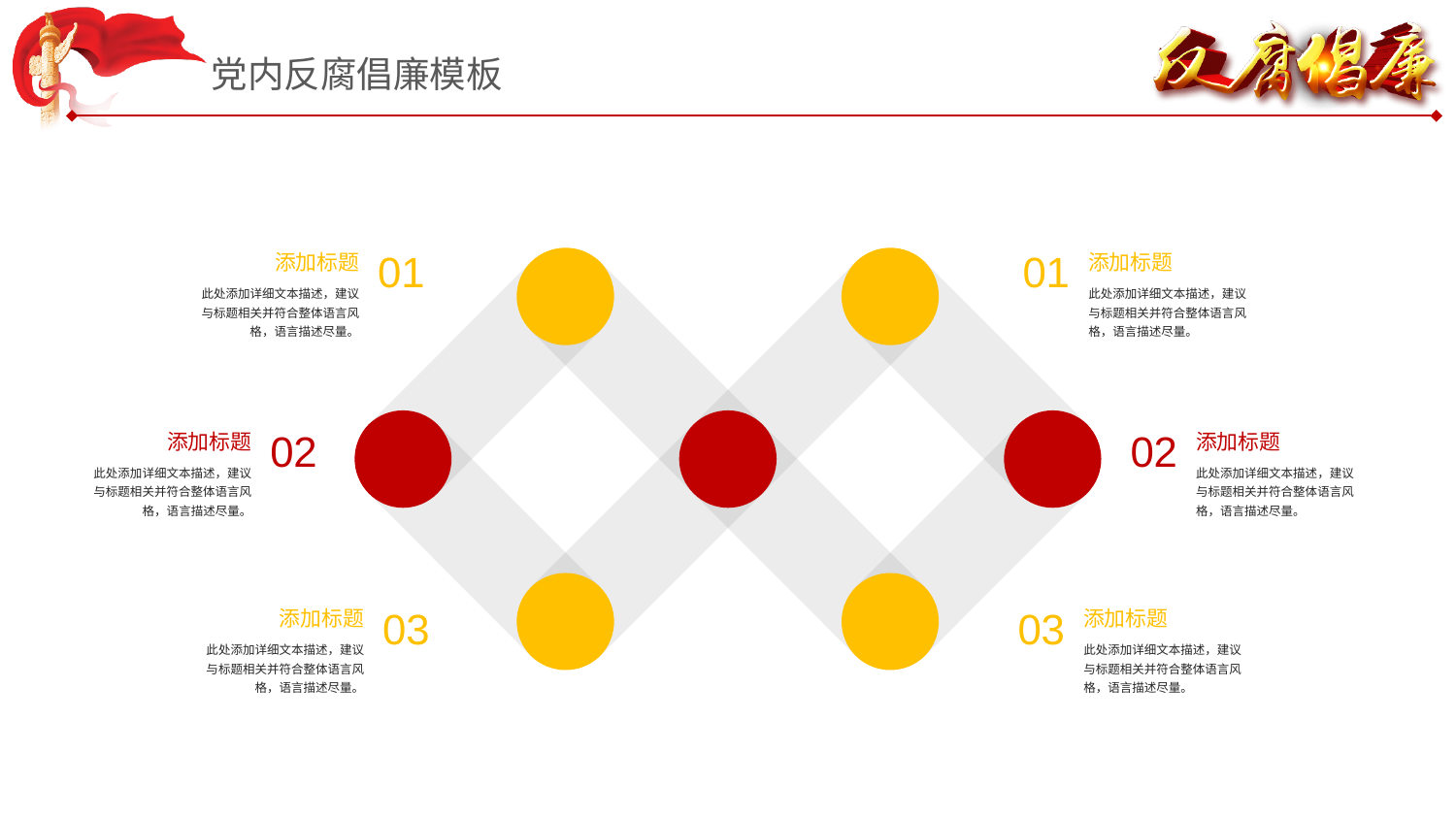

党内反腐倡廉模板

01
01
添加标题
添加标题

此处添加详细文本描述，建议与标题相关并符合整体语言风格，语言描述尽量。
此处添加详细文本描述，建议与标题相关并符合整体语言风格，语言描述尽量。

02
02

添加标题
添加标题
此处添加详细文本描述，建议与标题相关并符合整体语言风格，语言描述尽量。
此处添加详细文本描述，建议与标题相关并符合整体语言风格，语言描述尽量。

03
03
添加标题
添加标题
此处添加详细文本描述，建议与标题相关并符合整体语言风格，语言描述尽量。
此处添加详细文本描述，建议与标题相关并符合整体语言风格，语言描述尽量。